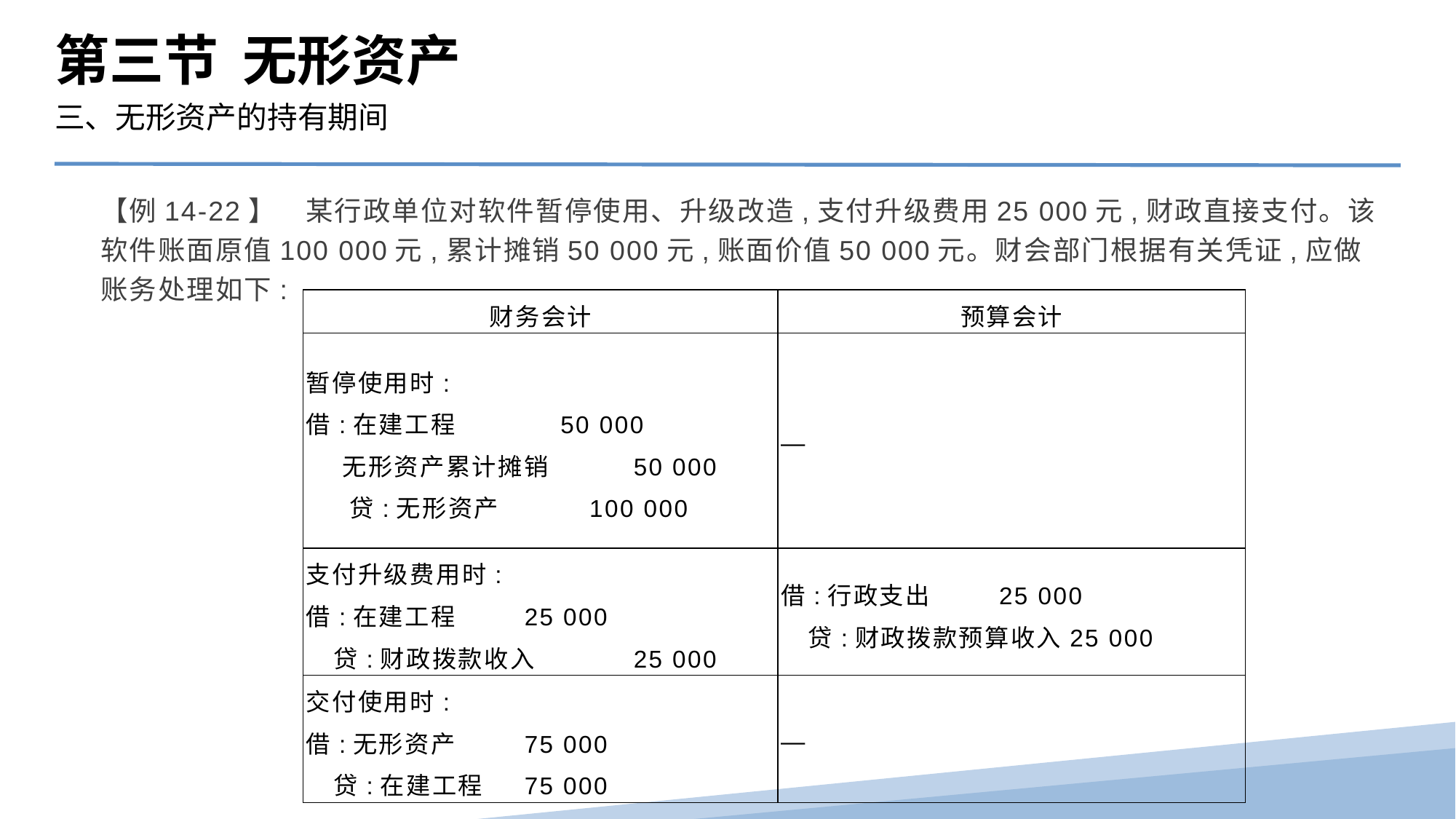

第三节  无形资产
三、无形资产的持有期间
【例14-22】　某行政单位对软件暂停使用、升级改造,支付升级费用25 000元,财政直接支付。该软件账面原值100 000元,累计摊销50 000元,账面价值50 000元。财会部门根据有关凭证,应做账务处理如下:
| 财务会计 | 预算会计 |
| --- | --- |
| 暂停使用时: 借:在建工程 50 000 无形资产累计摊销 50 000 贷:无形资产 100 000 | — |
| 支付升级费用时: 借:在建工程 25 000 贷:财政拨款收入 25 000 | 借:行政支出 25 000 贷:财政拨款预算收入25 000 |
| 交付使用时: 借:无形资产 75 000 贷:在建工程 75 000 | — |